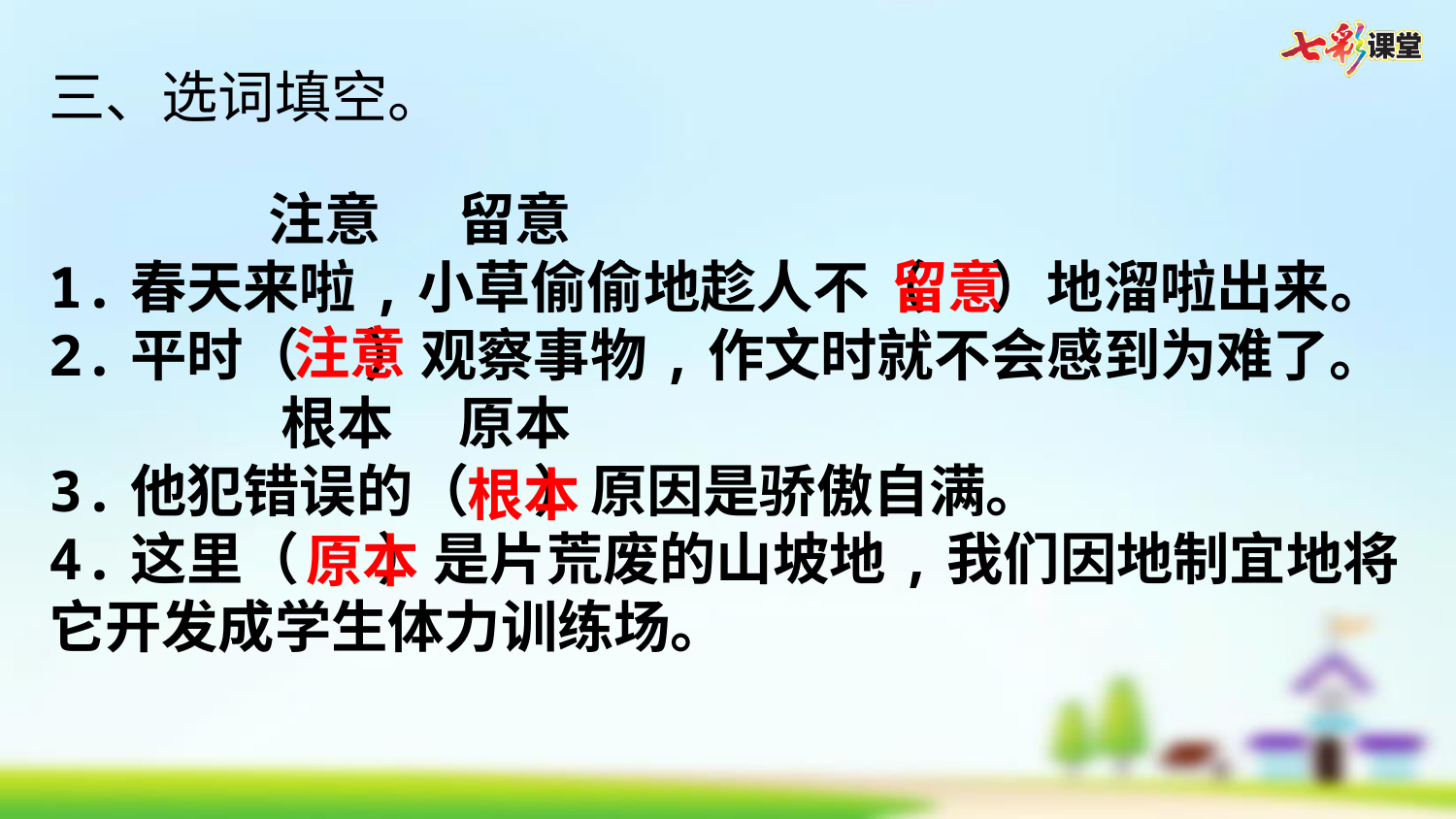

三、选词填空。
                注意      留意
1.春天来啦,小草偷偷地趁人不（     ）地溜啦出来。
2.平时（     ）观察事物,作文时就不会感到为难了。
                 根本     原本
3.他犯错误的（     ）原因是骄傲自满。
4.这里（      ）是片荒废的山坡地,我们因地制宜地将它开发成学生体力训练场。
留意
注意
根本
原本